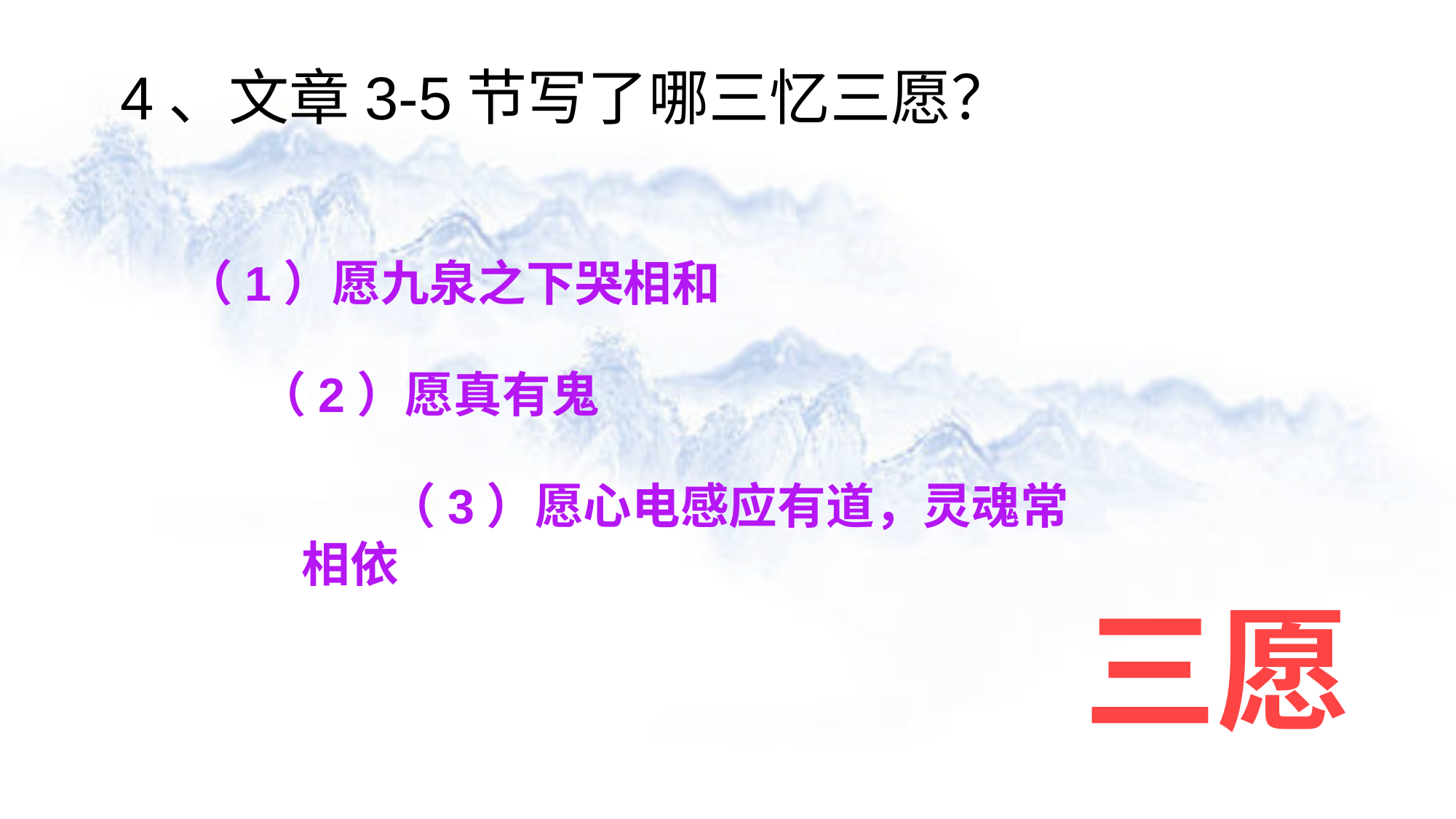

4、文章3-5节写了哪三忆三愿？
（1）愿九泉之下哭相和
（2）愿真有鬼
（3）愿心电感应有道，灵魂常相依
三愿